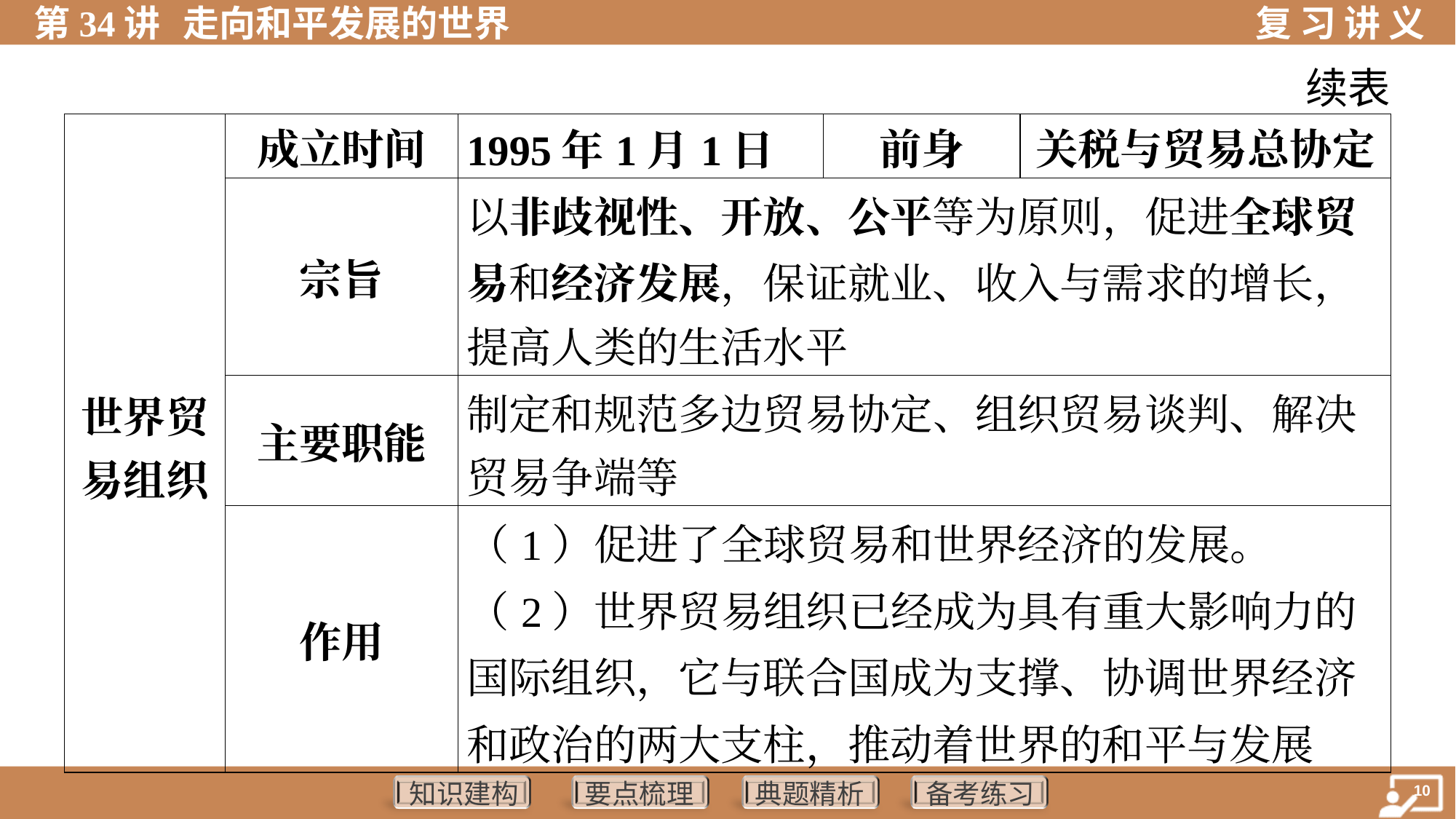

续表
| 世界贸 易组织 | 成立时间 | 1995年1月1日 | 前身 | 关税与贸易总协定 |  |
| --- | --- | --- | --- | --- | --- |
|  | 宗旨 | 以非歧视性、开放、公平等为原则，促进全球贸 易和经济发展，保证就业、收入与需求的增长， 提高人类的生活水平 |  |  |  |
|  | 主要职能 | 制定和规范多边贸易协定、组织贸易谈判、解决 贸易争端等 |  |  |  |
|  | 作用 | （1）促进了全球贸易和世界经济的发展。 （2）世界贸易组织已经成为具有重大影响力的国际组织，它与联合国成为支撑、协调世界经济和政治的两大支柱，推动着世界的和平与发展 |  |  |  |